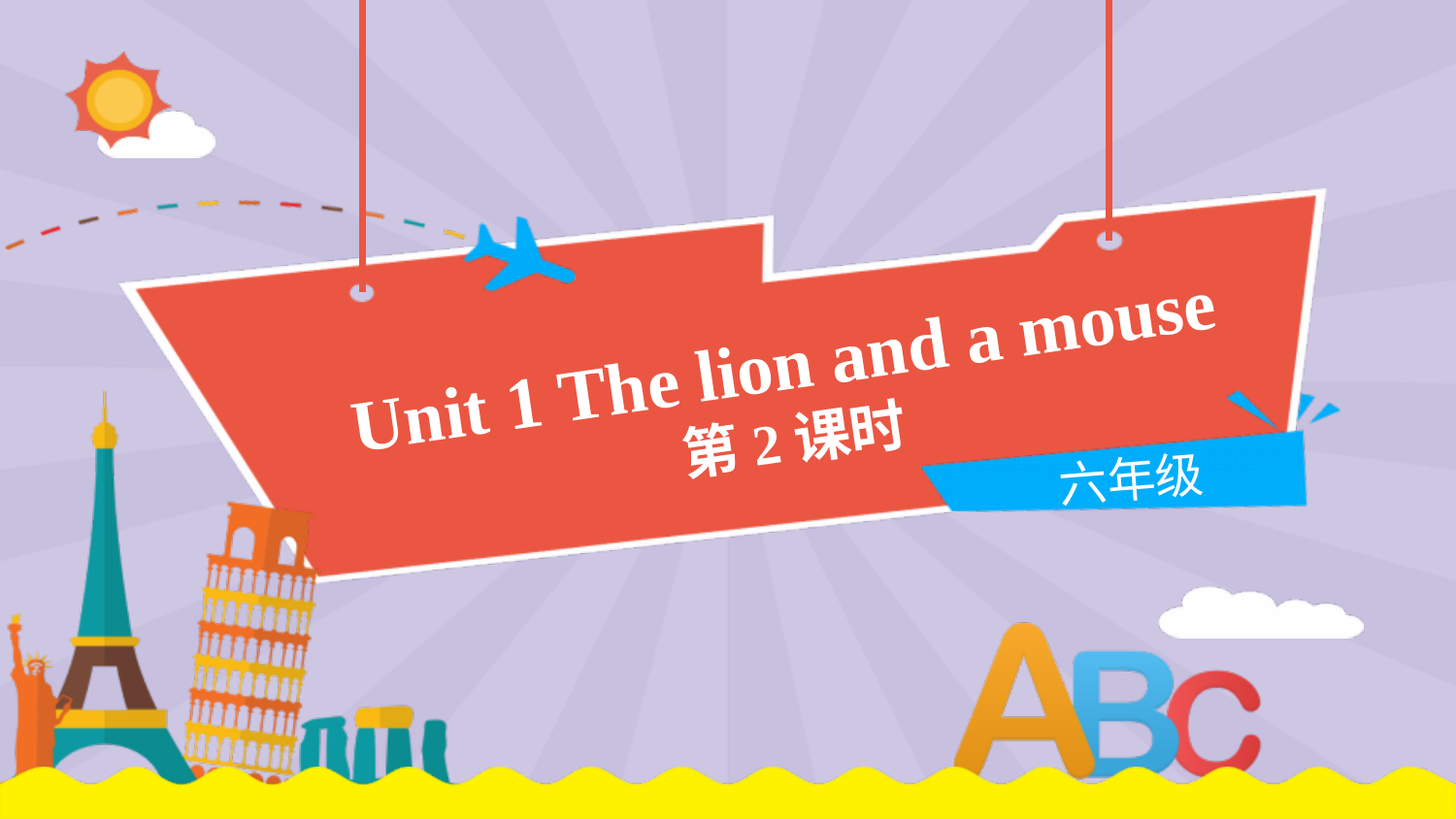

Unit 1 The lion and a mouse
第2课时
六年级